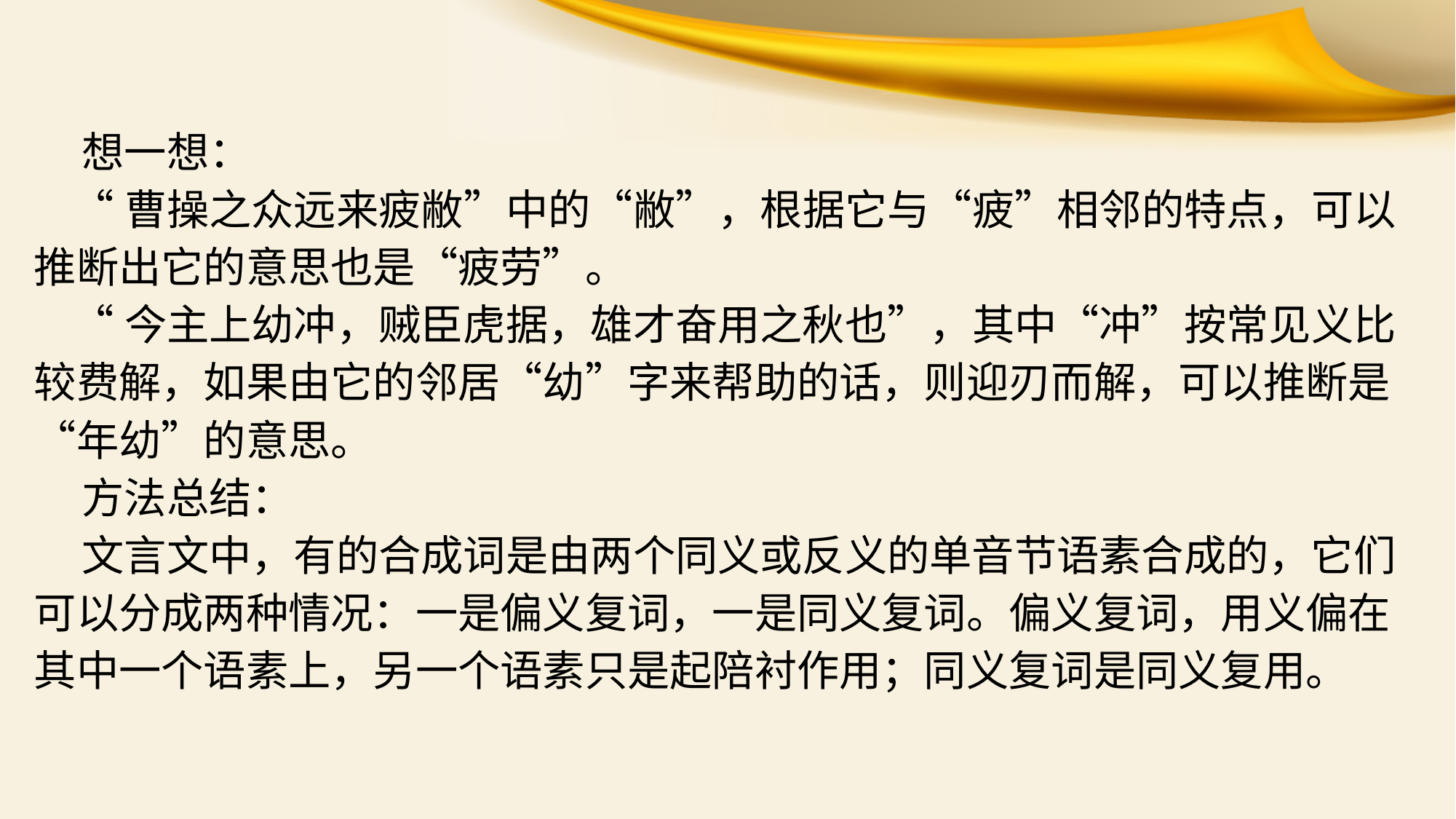

想一想：
    “曹操之众远来疲敝”中的“敝”，根据它与“疲”相邻的特点，可以推断出它的意思也是“疲劳”。
    “今主上幼冲，贼臣虎据，雄才奋用之秋也”，其中“冲”按常见义比较费解，如果由它的邻居“幼”字来帮助的话，则迎刃而解，可以推断是“年幼”的意思。
    方法总结：
    文言文中，有的合成词是由两个同义或反义的单音节语素合成的，它们可以分成两种情况：一是偏义复词，一是同义复词。偏义复词，用义偏在其中一个语素上，另一个语素只是起陪衬作用；同义复词是同义复用。